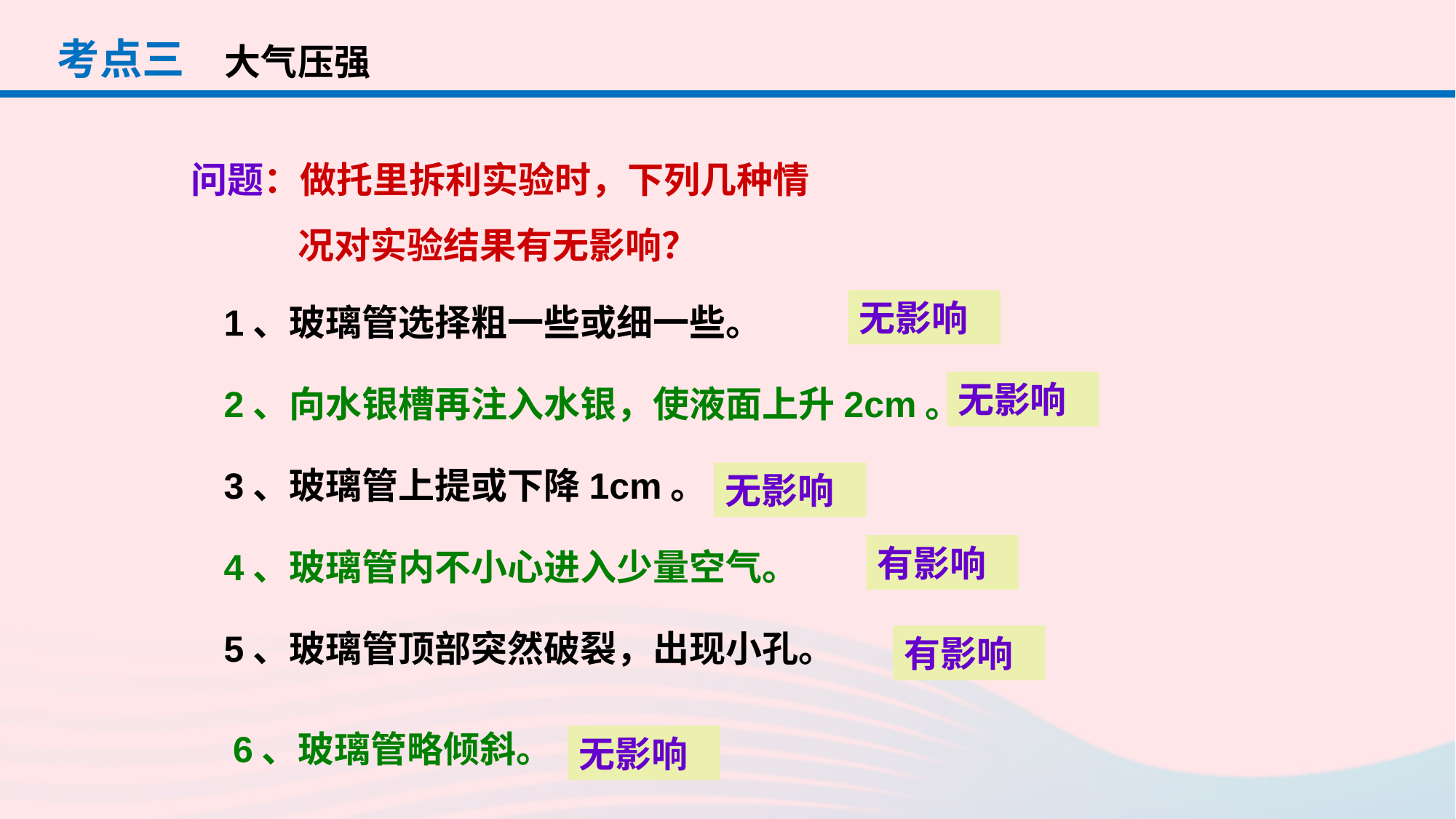

考点三
大气压强
问题：做托里拆利实验时，下列几种情
            况对实验结果有无影响？
无影响
1、玻璃管选择粗一些或细一些。
无影响
2、向水银槽再注入水银，使液面上升2cm。
3、玻璃管上提或下降1cm。
无影响
有影响
4、玻璃管内不小心进入少量空气。
5、玻璃管顶部突然破裂，出现小孔。
有影响
6、玻璃管略倾斜。
无影响